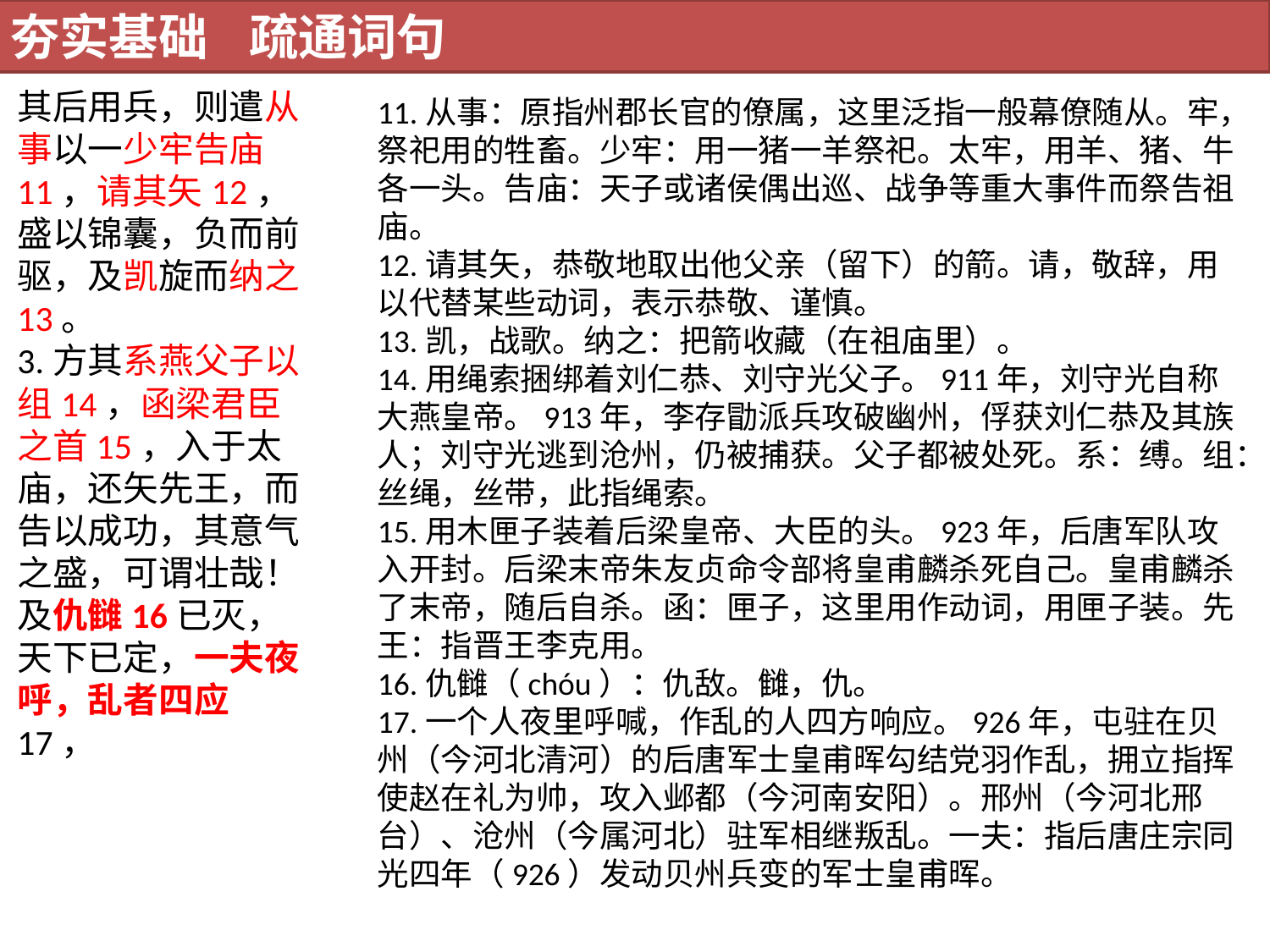

夯实基础   疏通词句
其后用兵，则遣从事以一少牢告庙11，请其矢12，盛以锦囊，负而前驱，及凯旋而纳之13。
3.方其系燕父子以组14，函梁君臣之首15，入于太庙，还矢先王，而告以成功，其意气之盛，可谓壮哉！及仇雠16已灭，天下已定，一夫夜呼，乱者四应17，
11.从事：原指州郡长官的僚属，这里泛指一般幕僚随从。牢，祭祀用的牲畜。少牢：用一猪一羊祭祀。太牢，用羊、猪、牛各一头。告庙：天子或诸侯偶出巡、战争等重大事件而祭告祖庙。
12.请其矢，恭敬地取出他父亲（留下）的箭。请，敬辞，用以代替某些动词，表示恭敬、谨慎。
13.凯，战歌。纳之：把箭收藏（在祖庙里）。
14.用绳索捆绑着刘仁恭、刘守光父子。911年，刘守光自称大燕皇帝。913年，李存勖派兵攻破幽州，俘获刘仁恭及其族人；刘守光逃到沧州，仍被捕获。父子都被处死。系：缚。组：丝绳，丝带，此指绳索。
15.用木匣子装着后梁皇帝、大臣的头。923年，后唐军队攻入开封。后梁末帝朱友贞命令部将皇甫麟杀死自己。皇甫麟杀了末帝，随后自杀。函：匣子，这里用作动词，用匣子装。先王：指晋王李克用。
16.仇雠（chóu）：仇敌。雠，仇。
17.一个人夜里呼喊，作乱的人四方响应。926年，屯驻在贝州（今河北清河）的后唐军士皇甫晖勾结党羽作乱，拥立指挥使赵在礼为帅，攻入邺都（今河南安阳）。邢州（今河北邢台）、沧州（今属河北）驻军相继叛乱。一夫：指后唐庄宗同光四年（926）发动贝州兵变的军士皇甫晖。